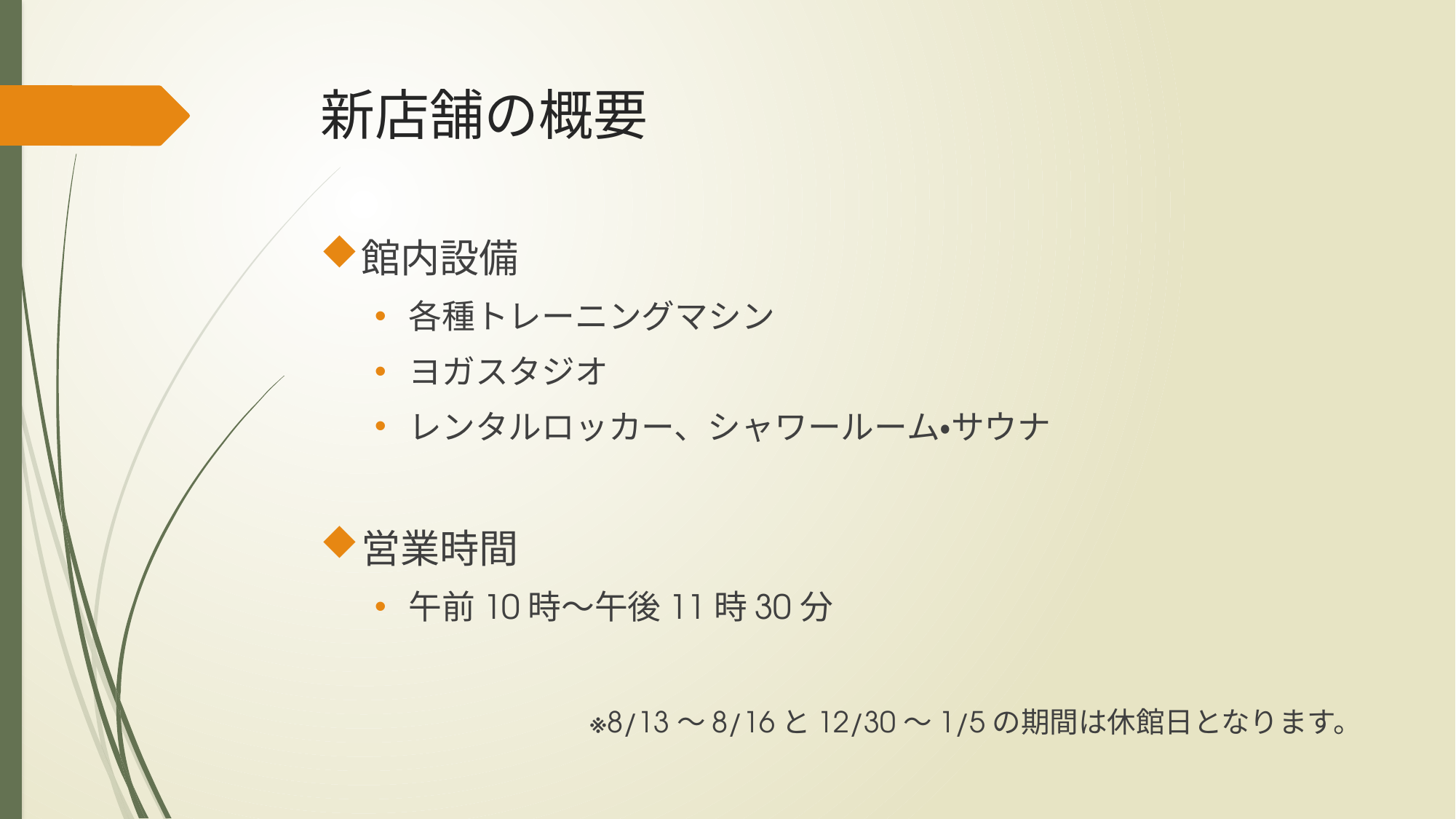

# 新店舗の概要
館内設備
各種トレーニングマシン
ヨガスタジオ
レンタルロッカー、シャワールーム・サウナ

営業時間
午前10時～午後11時30分

※8/13～8/16と12/30～1/5の期間は休館日となります。